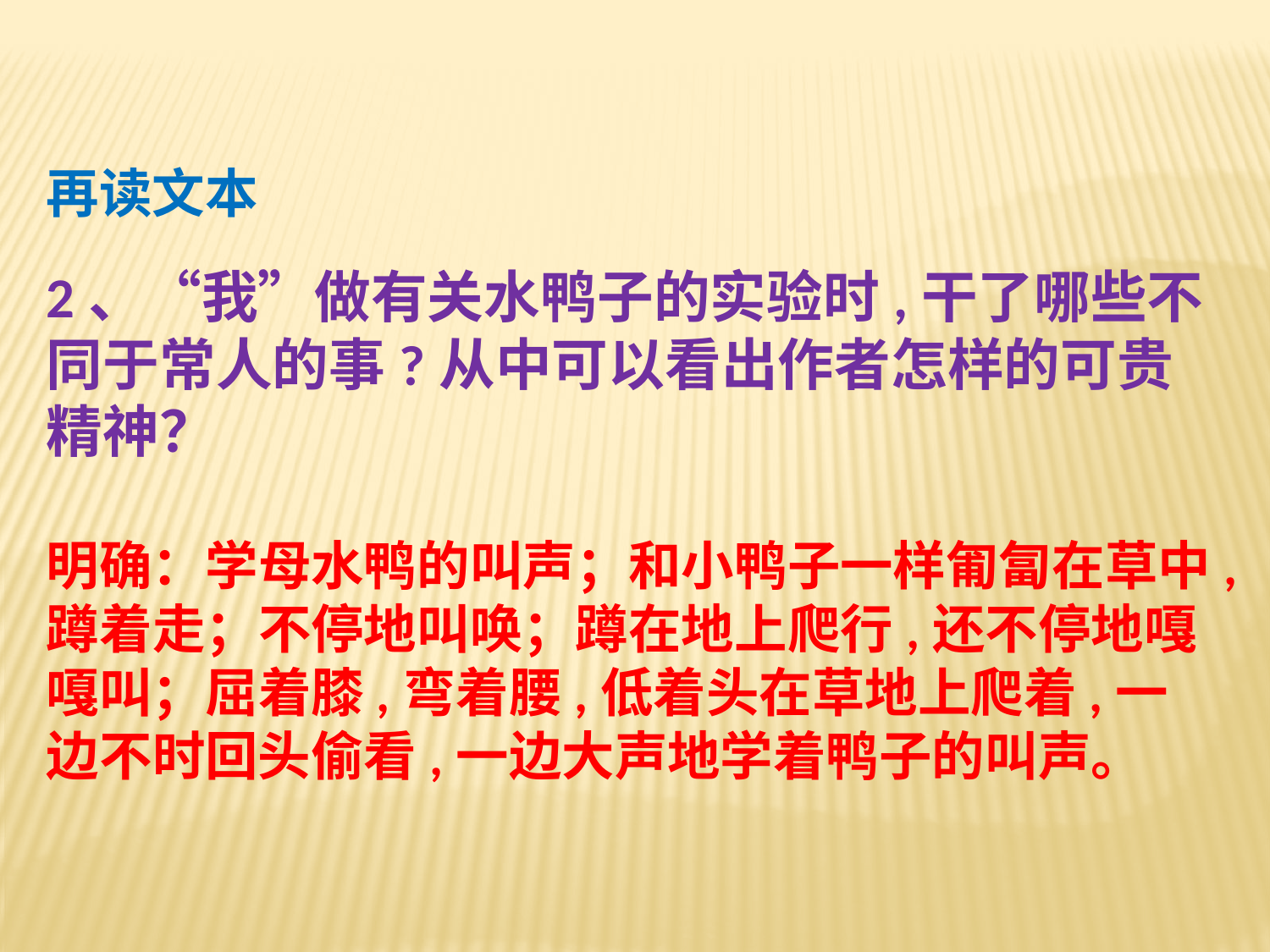

再读文本
2、“我”做有关水鸭子的实验时,干了哪些不同于常人的事?从中可以看出作者怎样的可贵精神？

明确：学母水鸭的叫声；和小鸭子一样匍匐在草中,蹲着走；不停地叫唤；蹲在地上爬行,还不停地嘎嘎叫；屈着膝,弯着腰,低着头在草地上爬着,一边不时回头偷看,一边大声地学着鸭子的叫声。